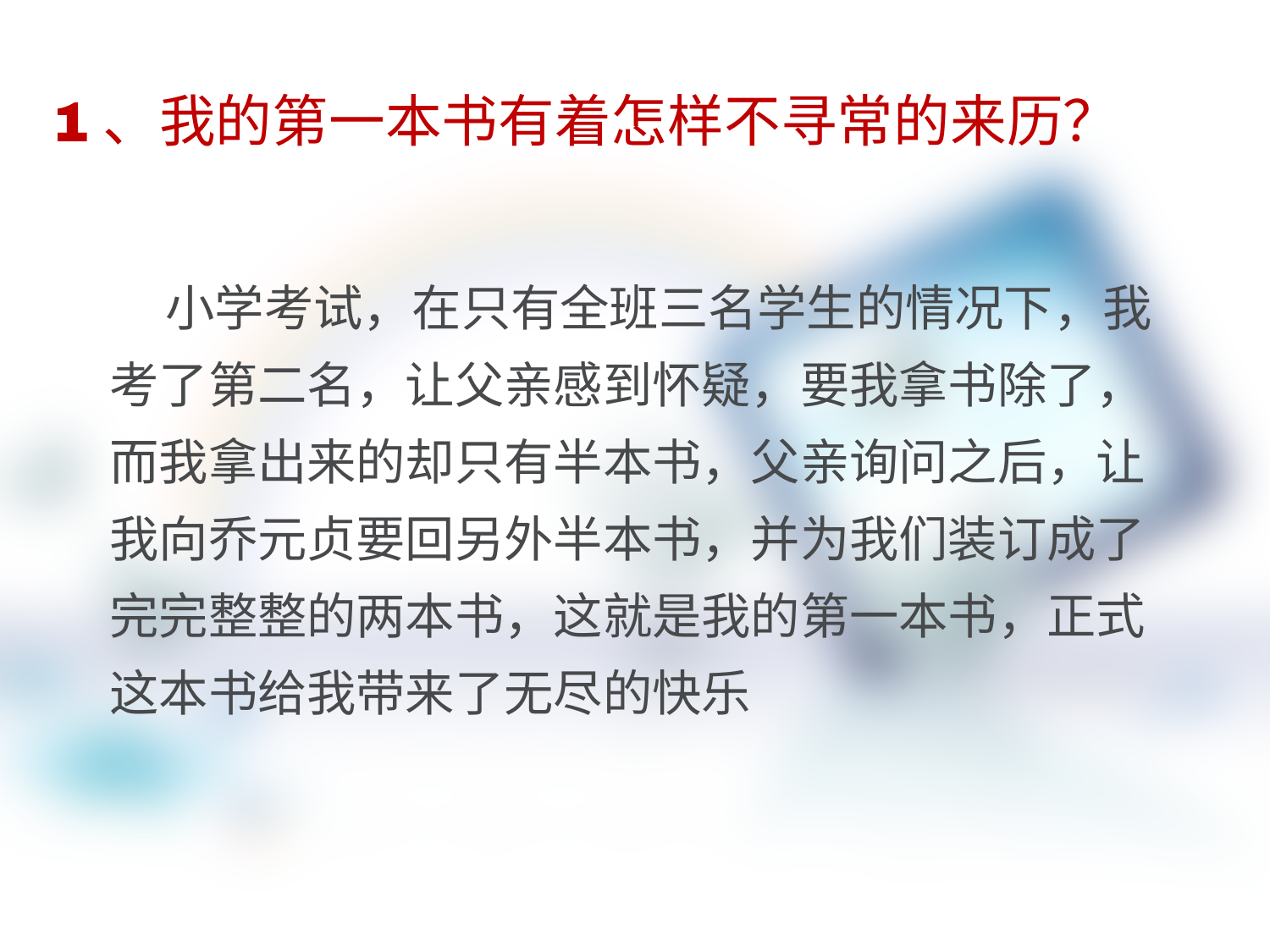

# 1、我的第一本书有着怎样不寻常的来历？
    小学考试，在只有全班三名学生的情况下，我考了第二名，让父亲感到怀疑，要我拿书除了，而我拿出来的却只有半本书，父亲询问之后，让我向乔元贞要回另外半本书，并为我们装订成了完完整整的两本书，这就是我的第一本书，正式这本书给我带来了无尽的快乐